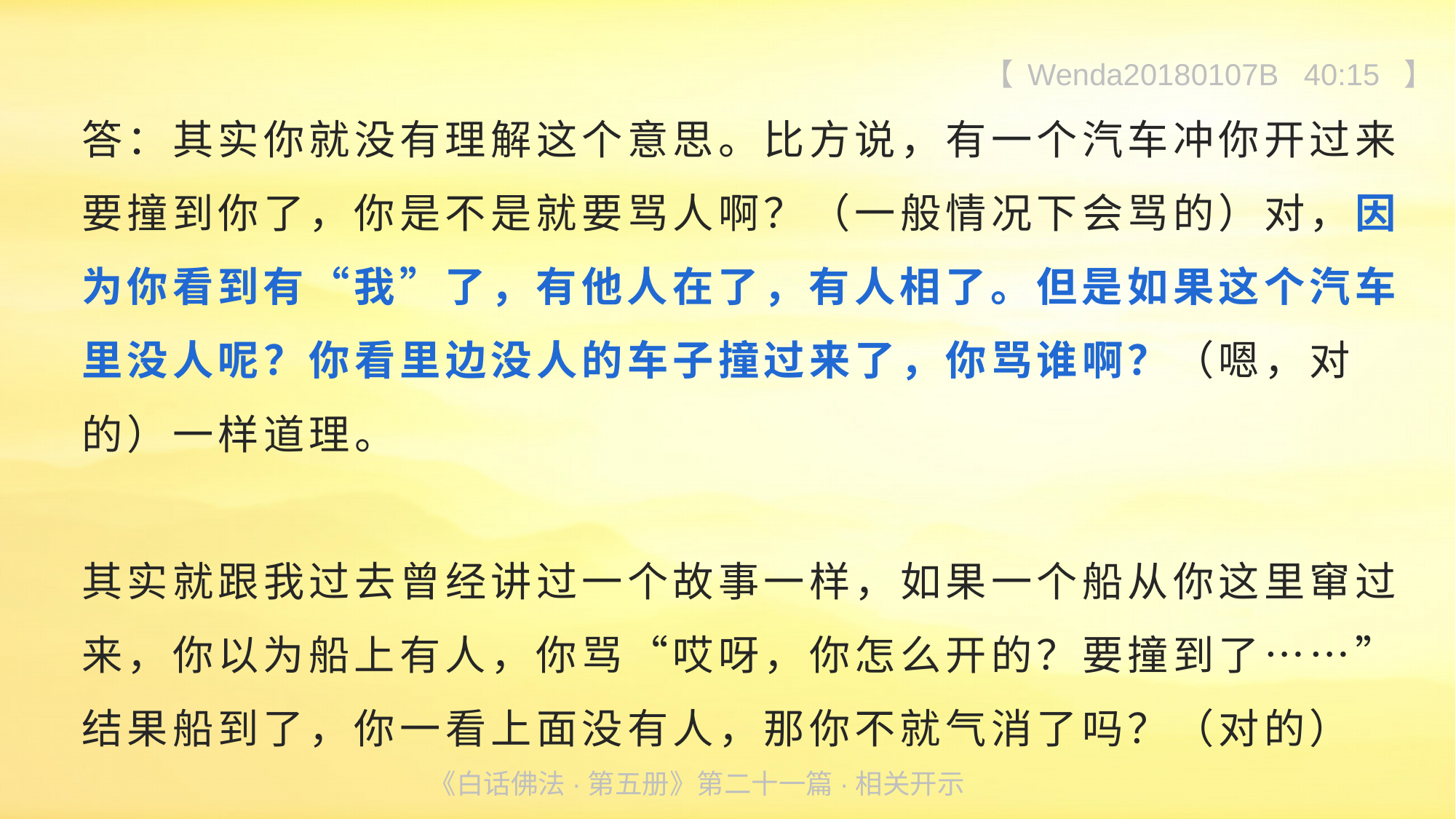

【 Wenda20180107B   40:15  】
答：其实你就没有理解这个意思。比方说，有一个汽车冲你开过来要撞到你了，你是不是就要骂人啊？（一般情况下会骂的）对，因为你看到有“我”了，有他人在了，有人相了。但是如果这个汽车里没人呢？你看里边没人的车子撞过来了，你骂谁啊？（嗯，对的）一样道理。

其实就跟我过去曾经讲过一个故事一样，如果一个船从你这里窜过来，你以为船上有人，你骂“哎呀，你怎么开的？要撞到了……”结果船到了，你一看上面没有人，那你不就气消了吗？（对的）
《白话佛法·第五册》第二十一篇·相关开示